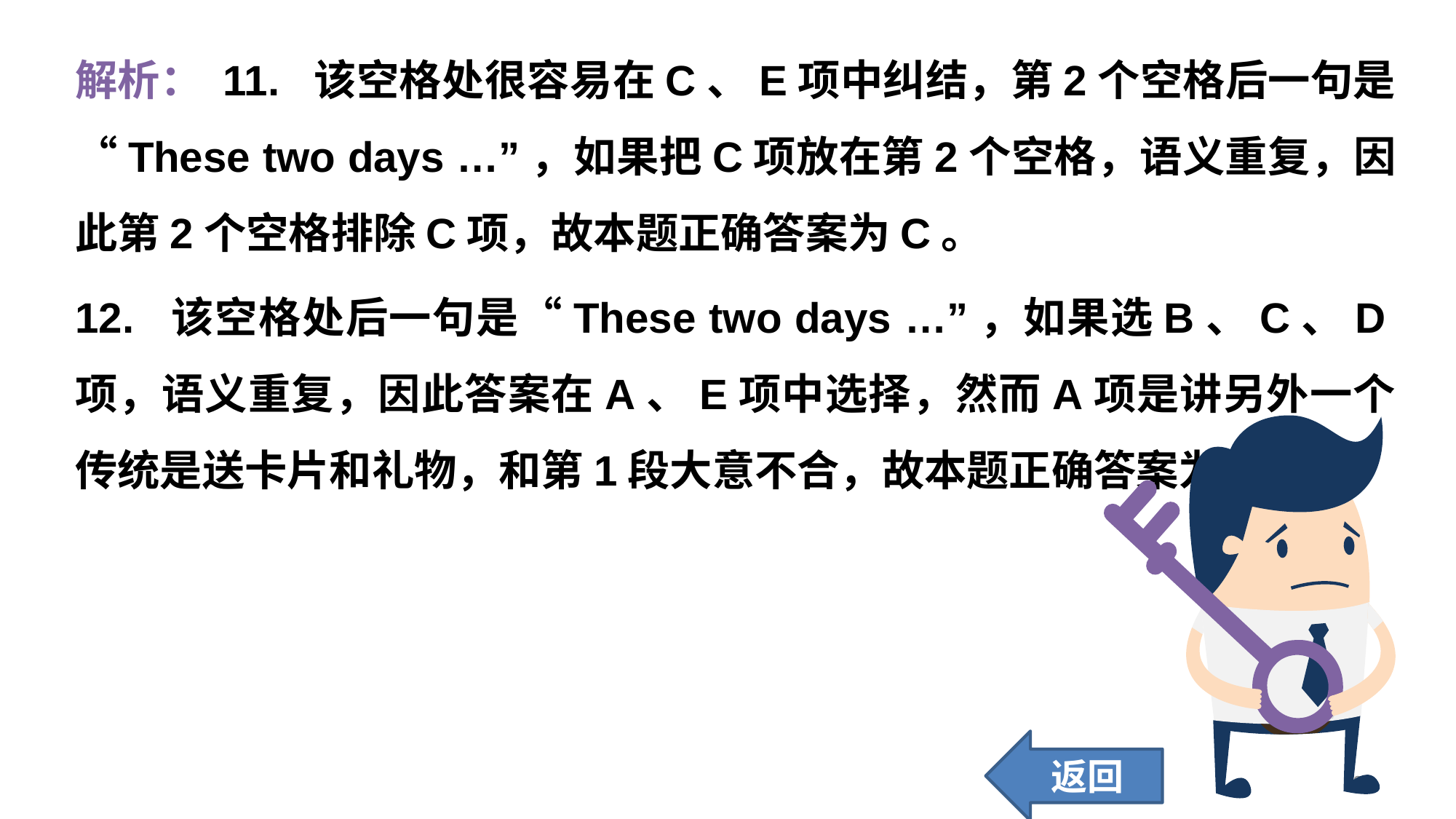

解析： 11.  该空格处很容易在C、E项中纠结，第2个空格后一句是“These two days …”，如果把C项放在第2个空格，语义重复，因此第2个空格排除C项，故本题正确答案为C。
12.  该空格处后一句是“These two days …”，如果选B、C、D项，语义重复，因此答案在A、E项中选择，然而A项是讲另外一个传统是送卡片和礼物，和第1段大意不合，故本题正确答案为E。

返回
233